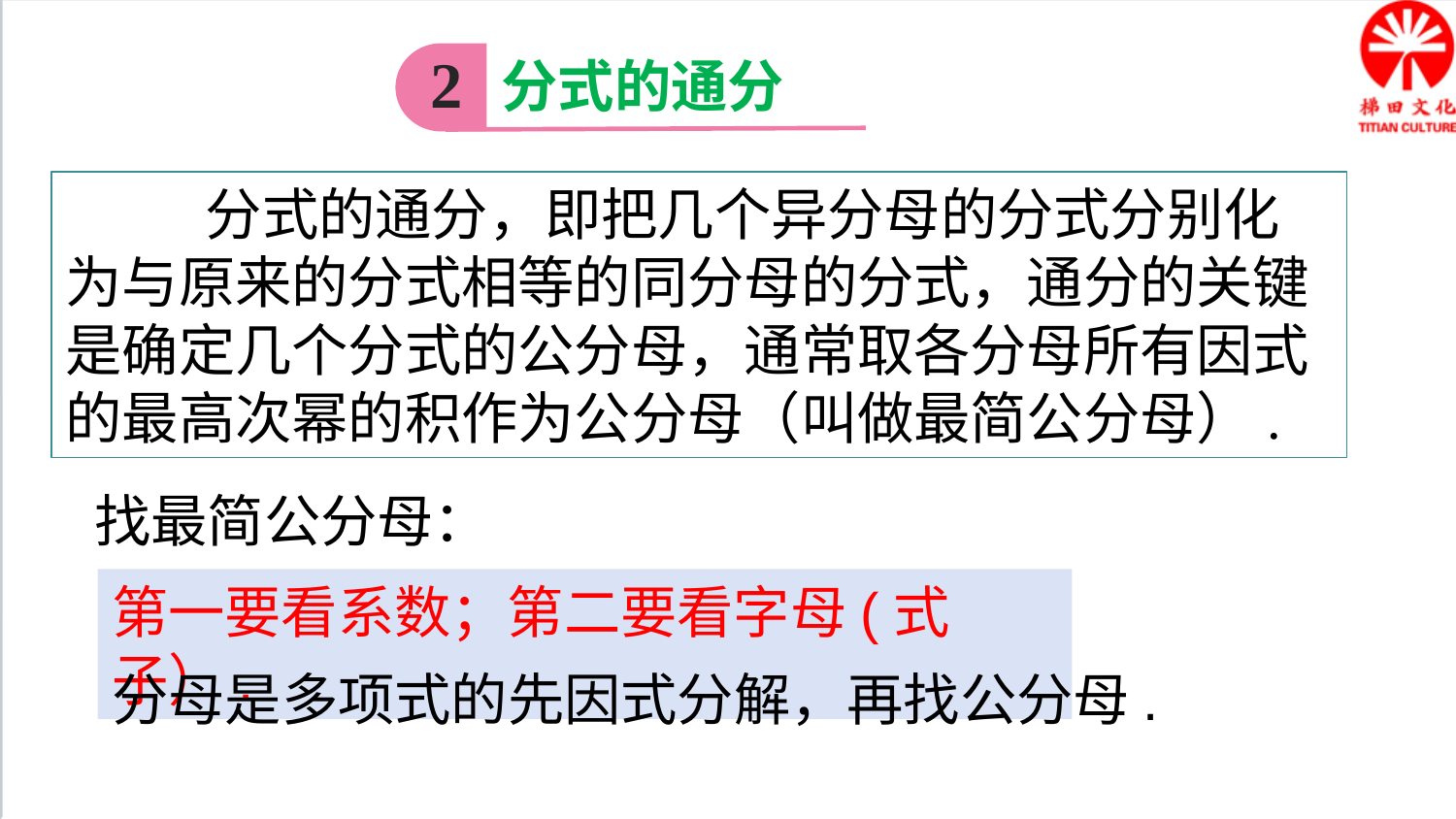

分式的通分
2

          分式的通分，即把几个异分母的分式分别化为与原来的分式相等的同分母的分式，通分的关键是确定几个分式的公分母，通常取各分母所有因式的最高次幂的积作为公分母（叫做最简公分母）.
找最简公分母：
第一要看系数；第二要看字母(式子）.
分母是多项式的先因式分解，再找公分母.